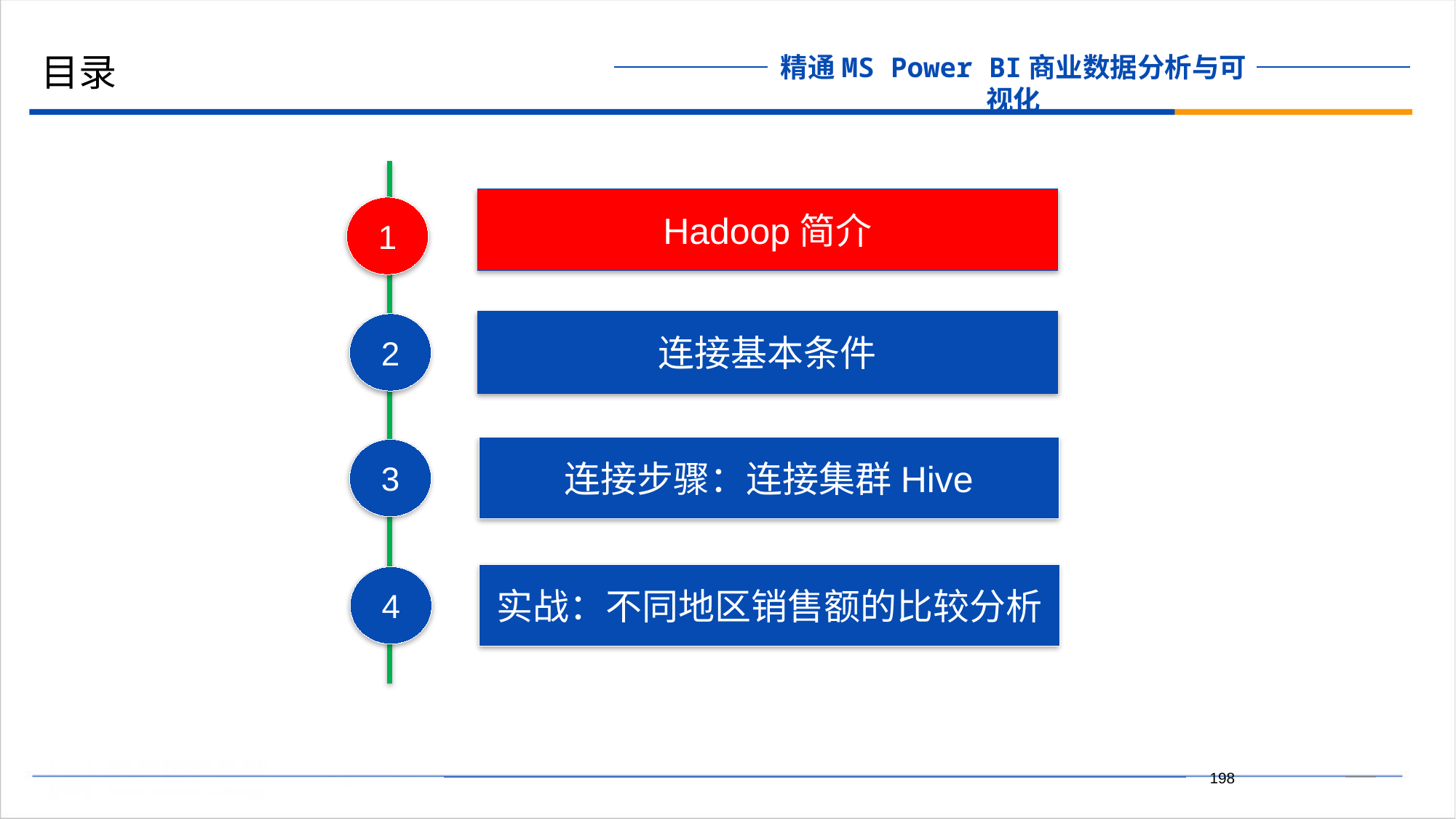

目录
Hadoop简介
1
连接基本条件
2
连接步骤：连接集群Hive
3
实战：不同地区销售额的比较分析
4